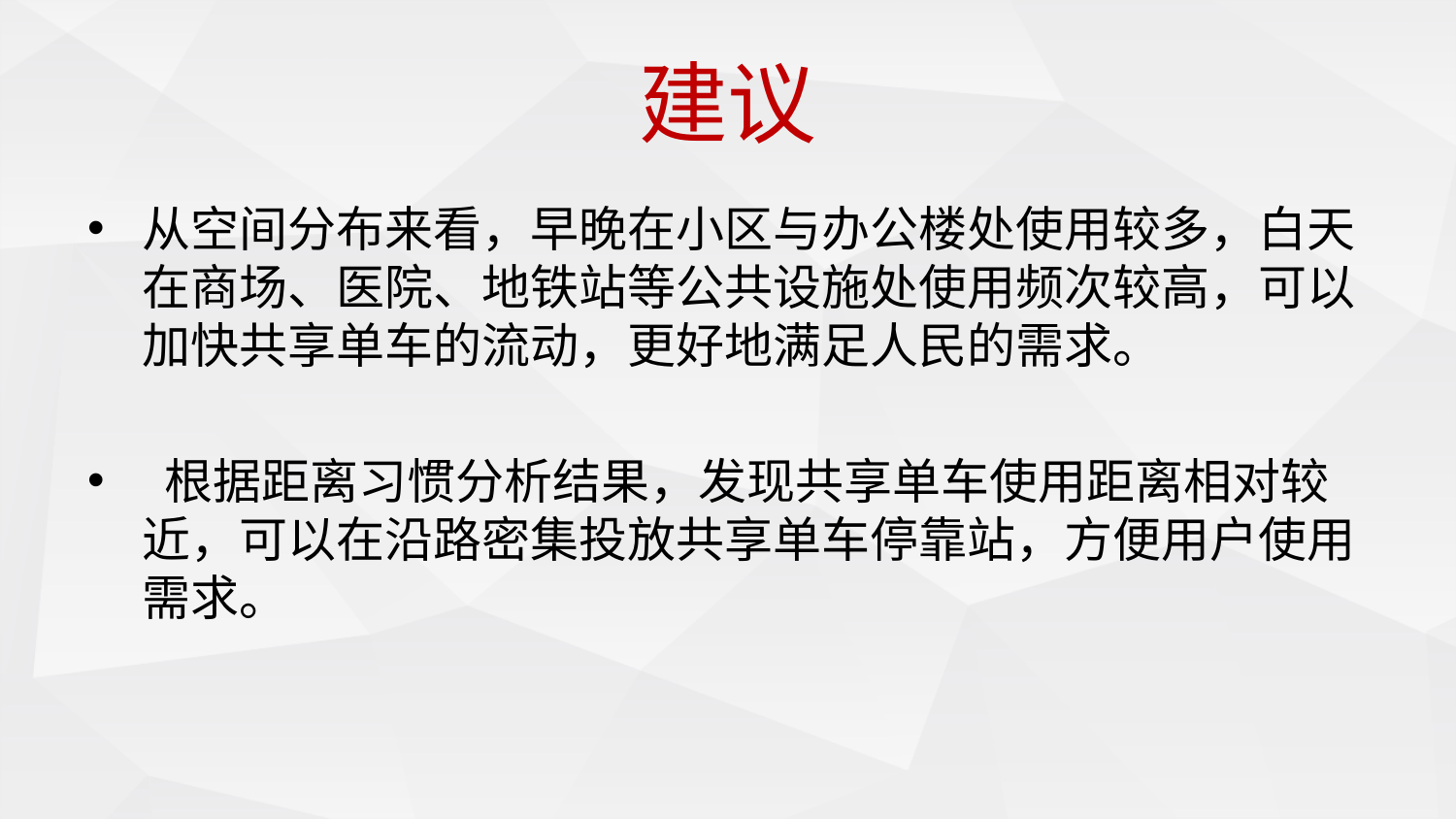

# 建议
从空间分布来看，早晚在小区与办公楼处使用较多，白天在商场、医院、地铁站等公共设施处使用频次较高，可以加快共享单车的流动，更好地满足人民的需求。

 根据距离习惯分析结果，发现共享单车使用距离相对较近，可以在沿路密集投放共享单车停靠站，方便用户使用需求。